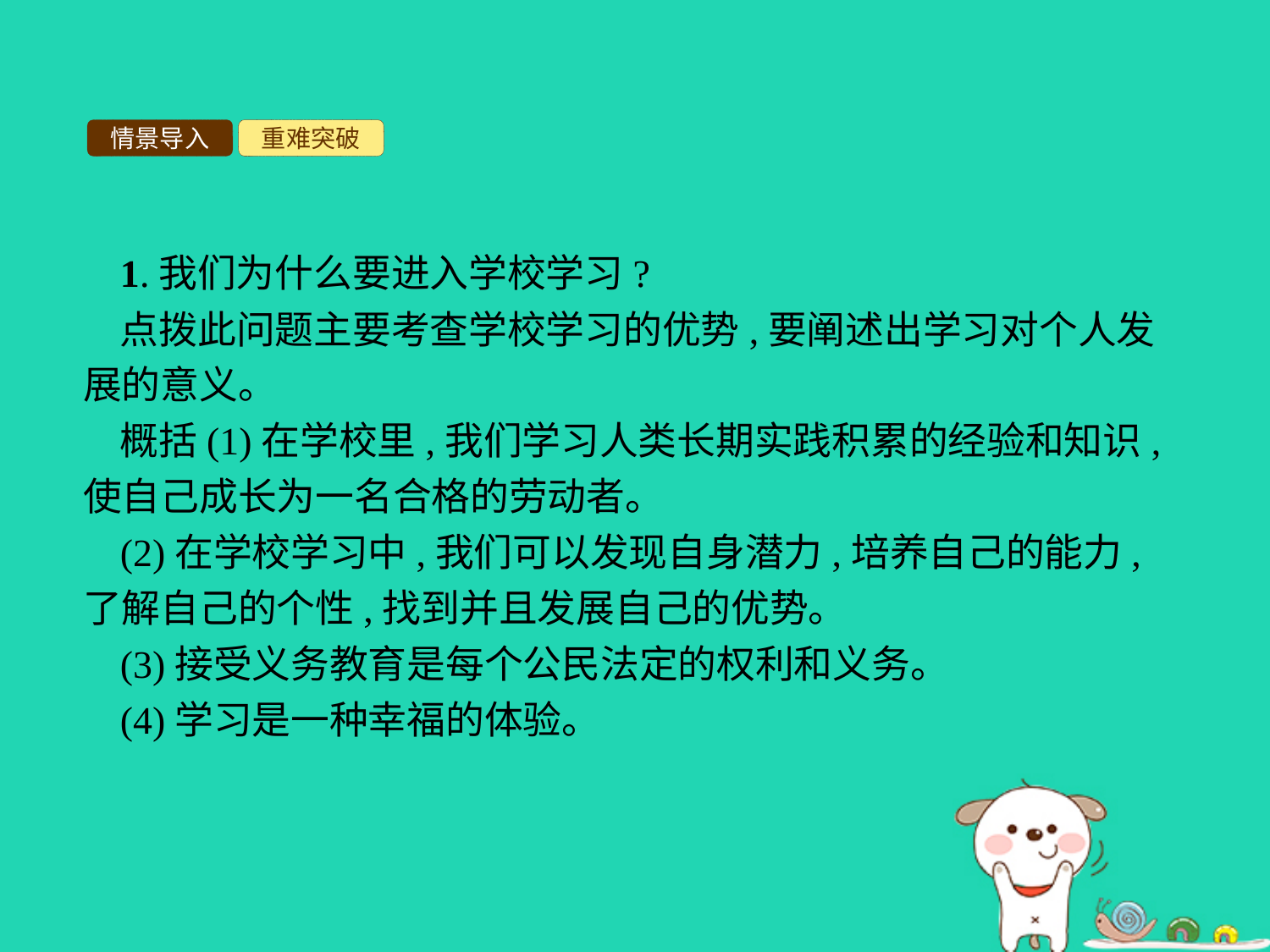

情景导入
重难突破
1.我们为什么要进入学校学习?
点拨此问题主要考查学校学习的优势,要阐述出学习对个人发展的意义。
概括(1)在学校里,我们学习人类长期实践积累的经验和知识,使自己成长为一名合格的劳动者。
(2)在学校学习中,我们可以发现自身潜力,培养自己的能力,了解自己的个性,找到并且发展自己的优势。
(3)接受义务教育是每个公民法定的权利和义务。
(4)学习是一种幸福的体验。